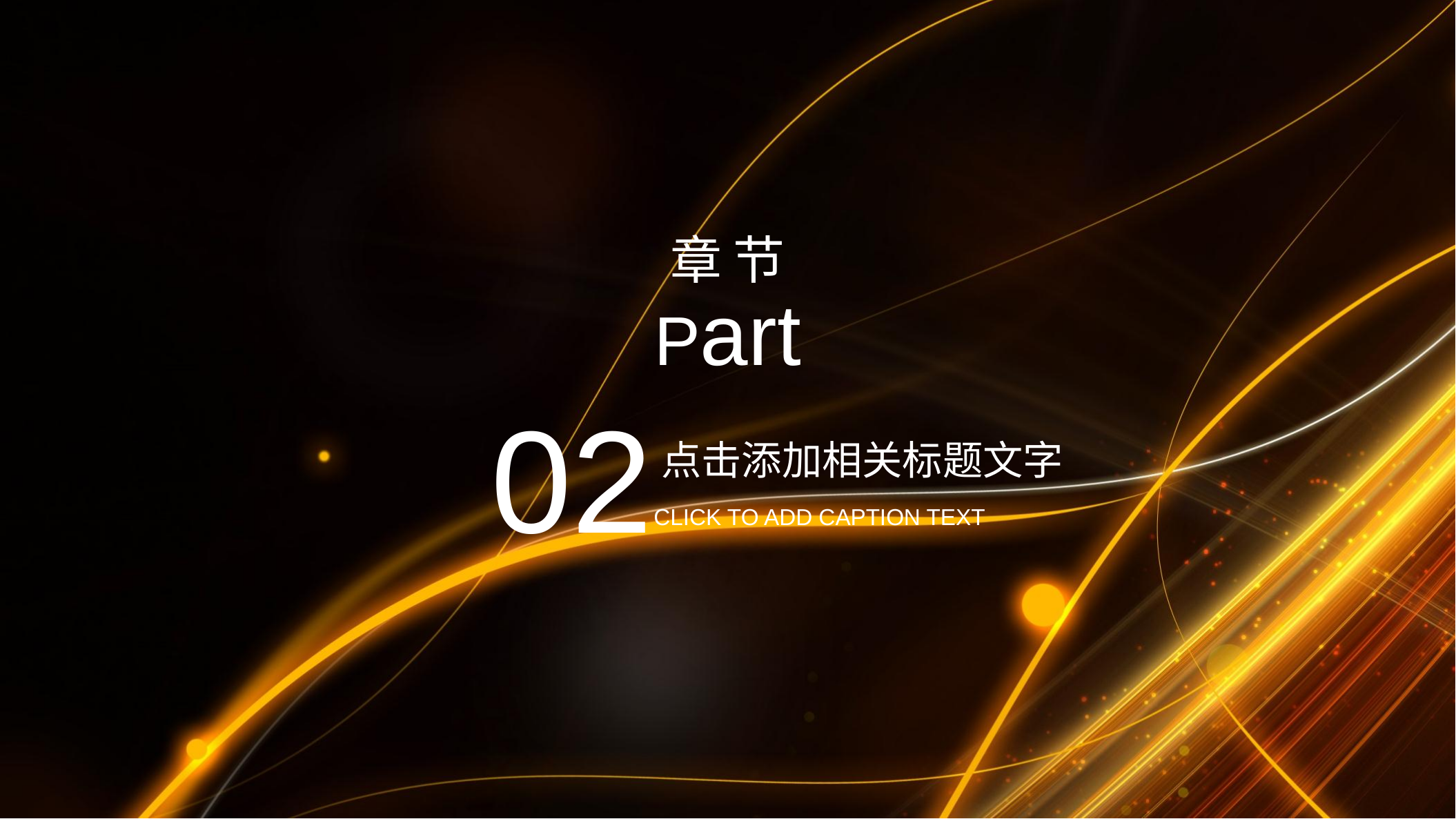

章 节
Part
02
点击添加相关标题文字
CLICK TO ADD CAPTION TEXT